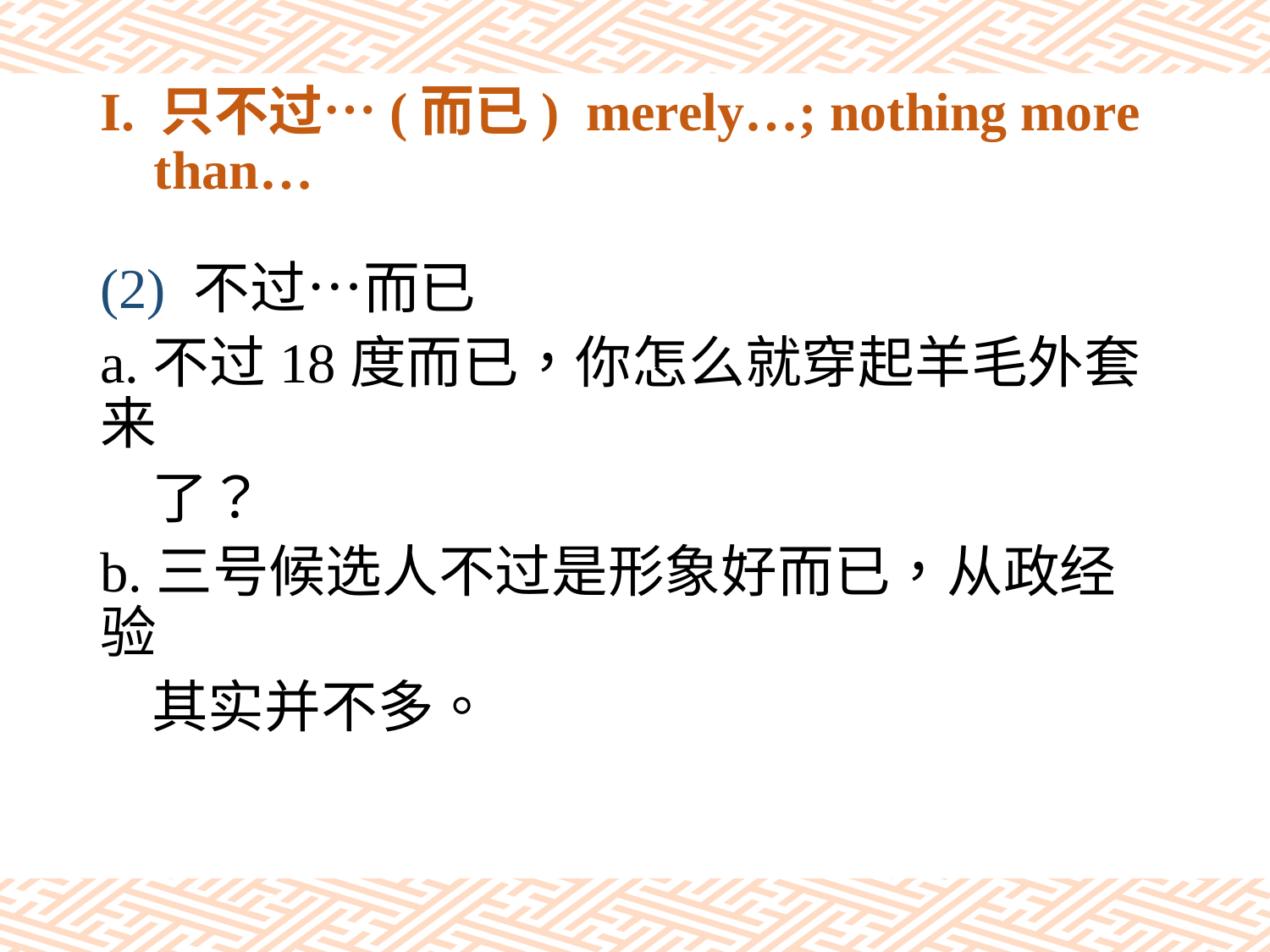

# I. 只不过…(而已)  merely…; nothing more than…
(2) 不过…而已
a.不过18度而已，你怎么就穿起羊毛外套来
   了？
b.三号候选人不过是形象好而已，从政经验
   其实并不多。